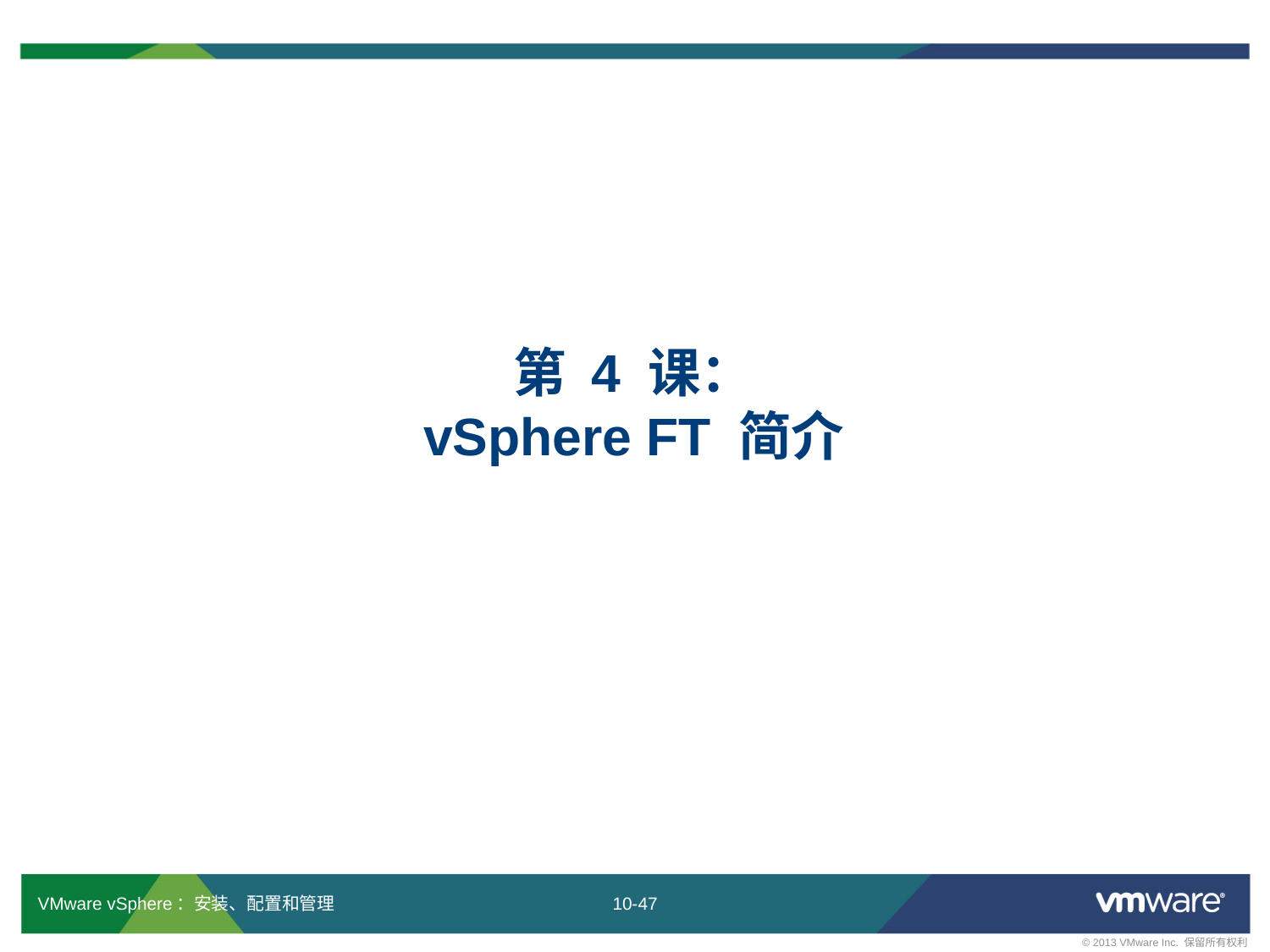

# 第 4 课： vSphere FT 简介